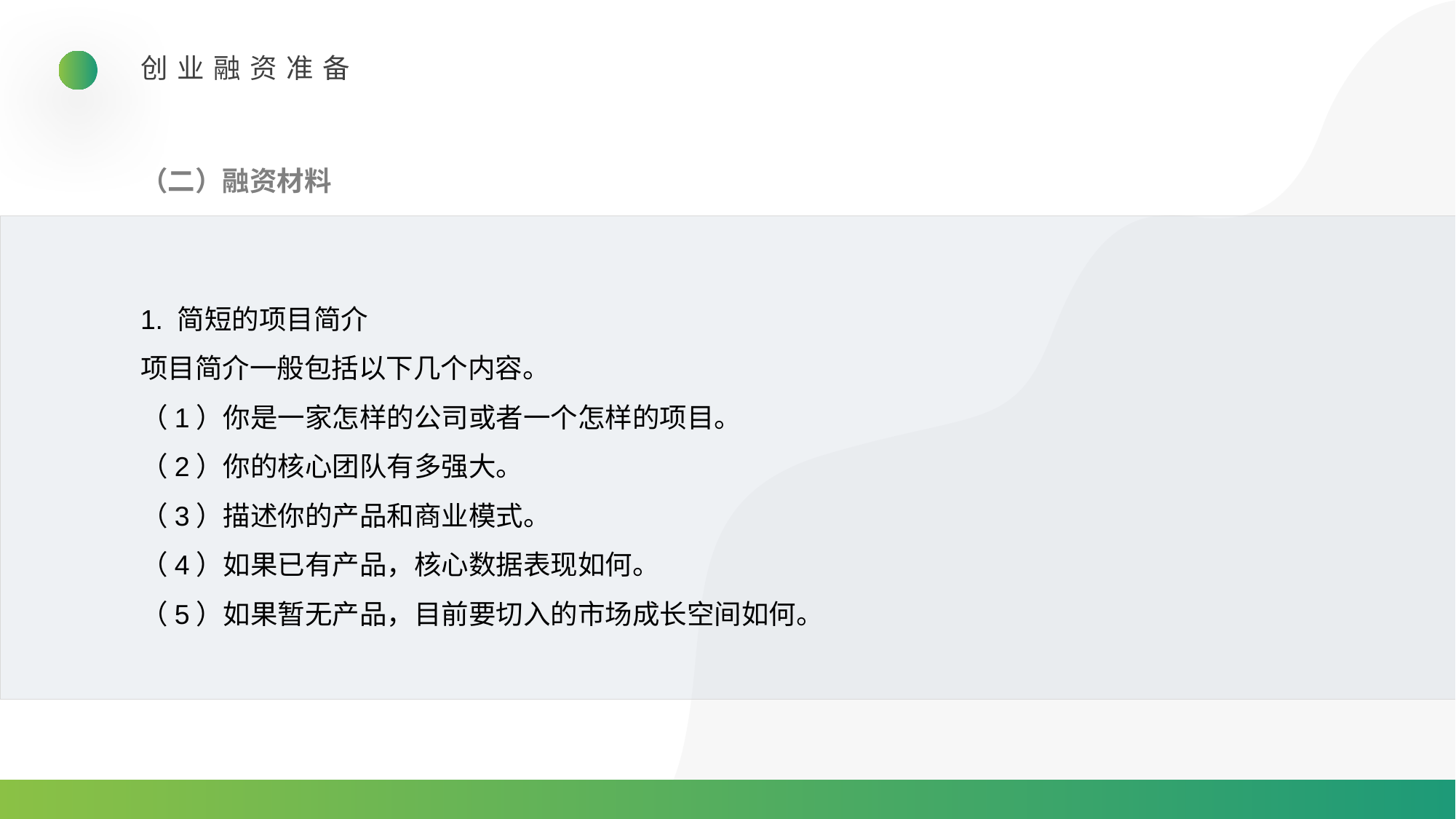

创业融资准备
（二）融资材料

1. 简短的项目简介
项目简介一般包括以下几个内容。
（1）你是一家怎样的公司或者一个怎样的项目。
（2）你的核心团队有多强大。
（3）描述你的产品和商业模式。
（4）如果已有产品，核心数据表现如何。
（5）如果暂无产品，目前要切入的市场成长空间如何。